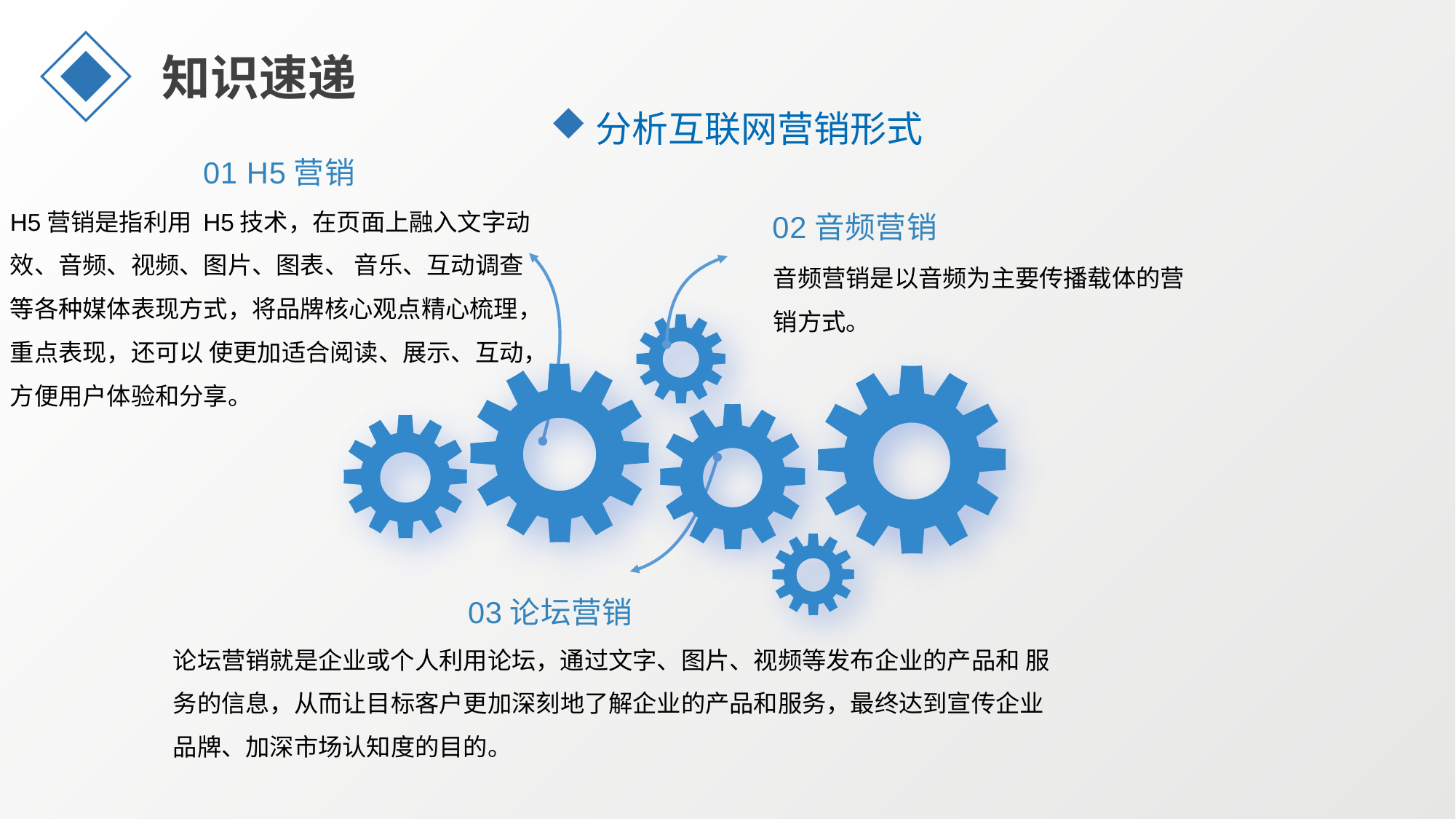

知识速递
 分析互联网营销形式

01 H5营销
H5营销是指利用 H5技术，在页面上融入文字动效、音频、视频、图片、图表、 音乐、互动调查等各种媒体表现方式，将品牌核心观点精心梳理，重点表现，还可以 使更加适合阅读、展示、互动，方便用户体验和分享。
02音频营销
音频营销是以音频为主要传播载体的营销方式。

03论坛营销
论坛营销就是企业或个人利用论坛，通过文字、图片、视频等发布企业的产品和 服务的信息，从而让目标客户更加深刻地了解企业的产品和服务，最终达到宣传企业 品牌、加深市场认知度的目的。
延时符